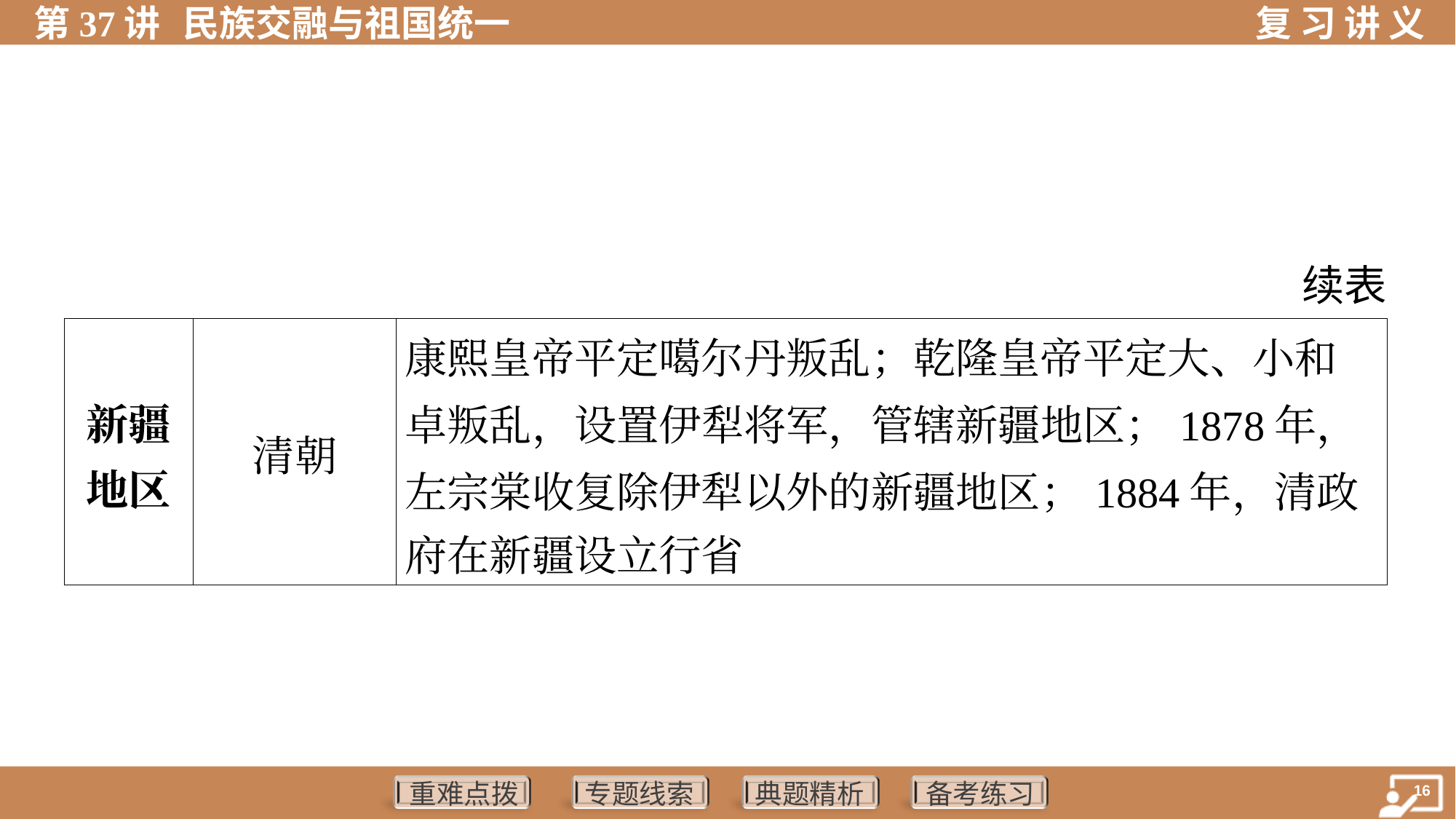

续表
| 新疆 地区 | 清朝 | 康熙皇帝平定噶尔丹叛乱；乾隆皇帝平定大、小和 卓叛乱，设置伊犁将军，管辖新疆地区；1878年， 左宗棠收复除伊犁以外的新疆地区；1884年，清政 府在新疆设立行省 |
| --- | --- | --- |